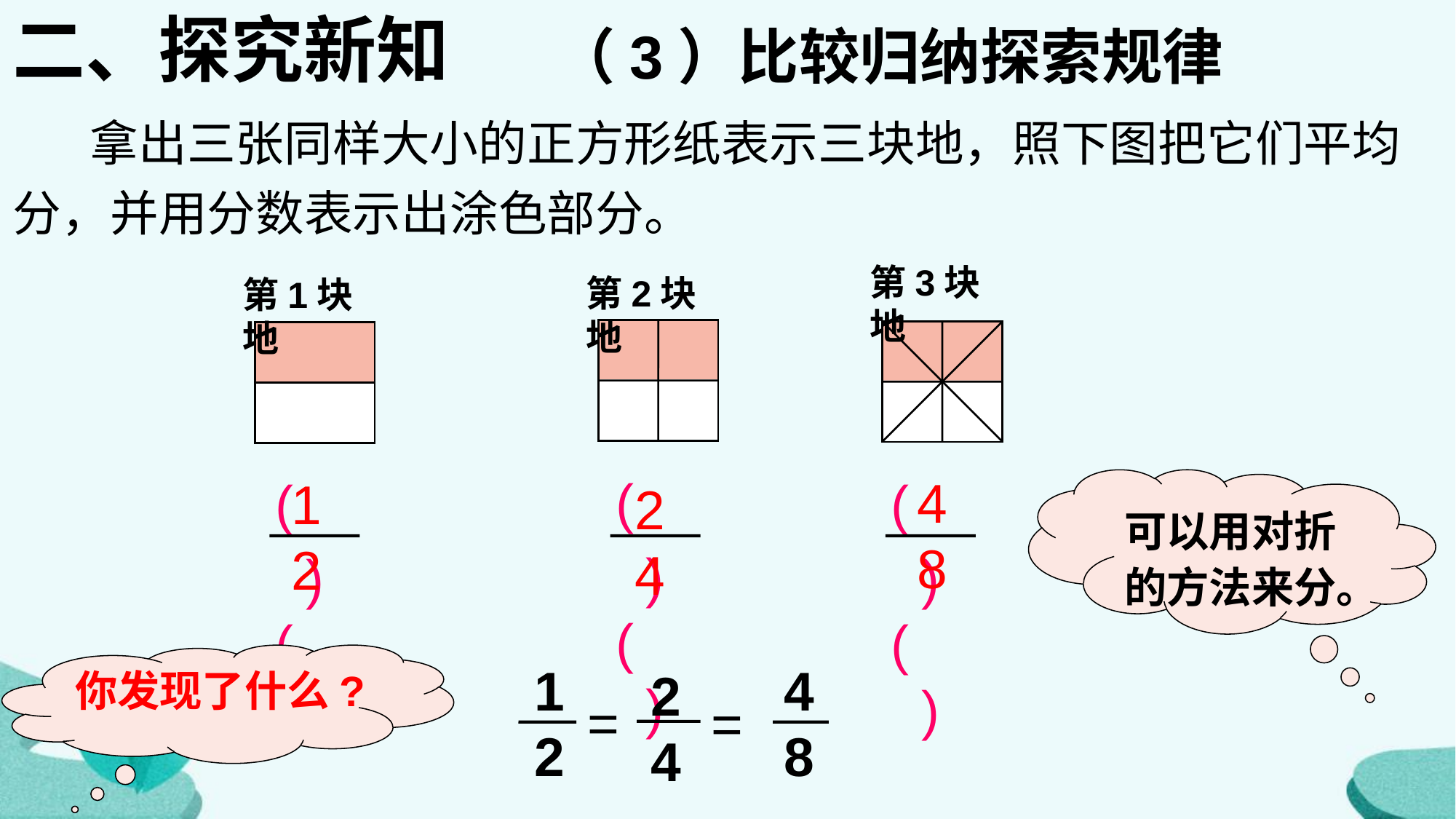

二、探究新知
（3）比较归纳探索规律
      拿出三张同样大小的正方形纸表示三块地，照下图把它们平均分，并用分数表示出涂色部分。
第3块地
第2块地
第1块地

(     )
(     )

4
8
(     )
(     )

1
2
(     )
(     )

2
4
可以用对折的方法来分。
你发现了什么?
1
2

4
8

=
2
4

=